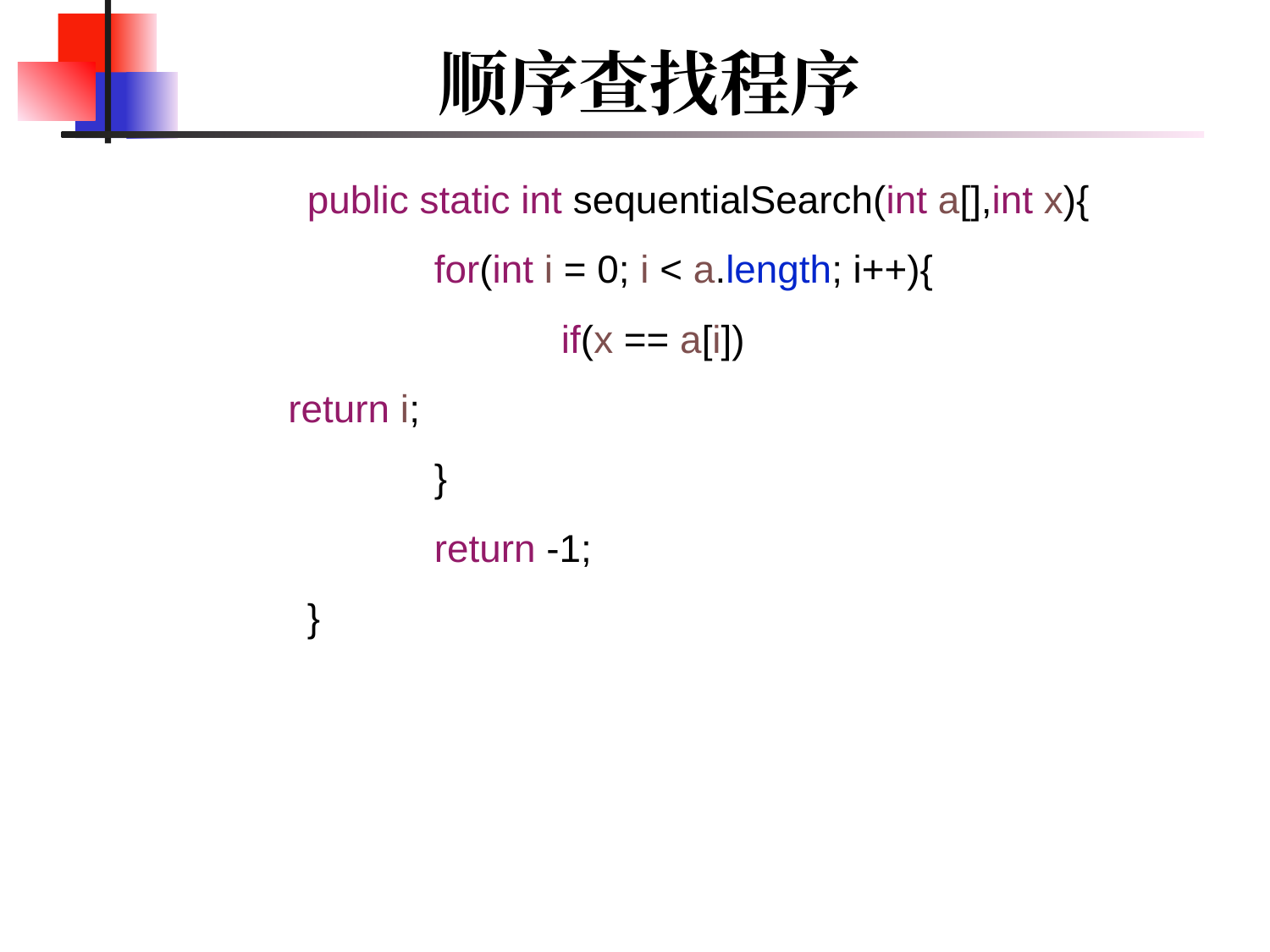

# 顺序查找程序
	public static int sequentialSearch(int a[],int x){
		for(int i = 0; i < a.length; i++){
			if(x == a[i])
          return i;
		}
		return -1;
	}